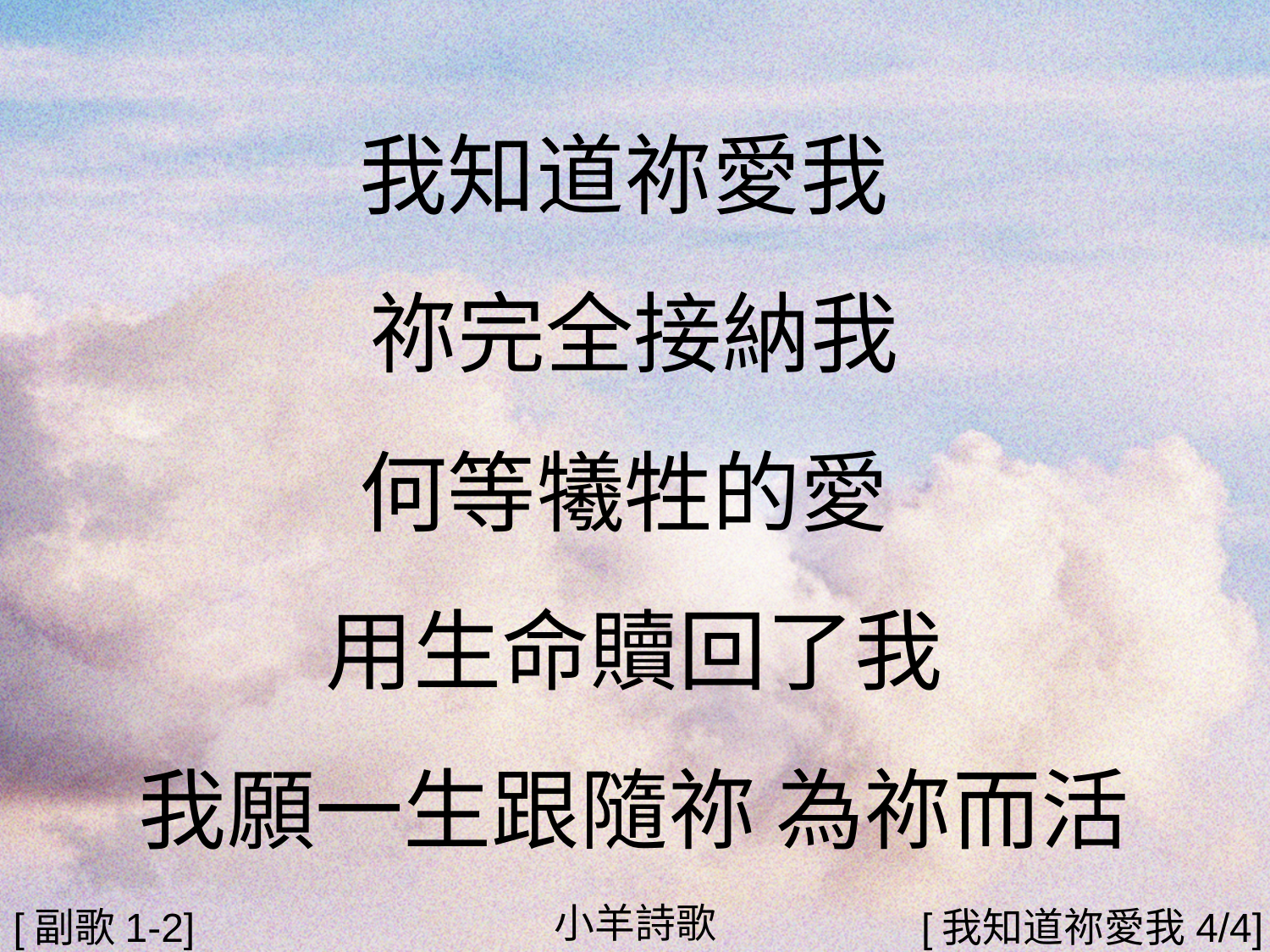

我知道祢愛我
祢完全接納我
何等犧牲的愛
用生命贖回了我
我願一生跟隨祢 為祢而活

#

小羊詩歌
[副歌1-2]
[我知道祢愛我4/4]